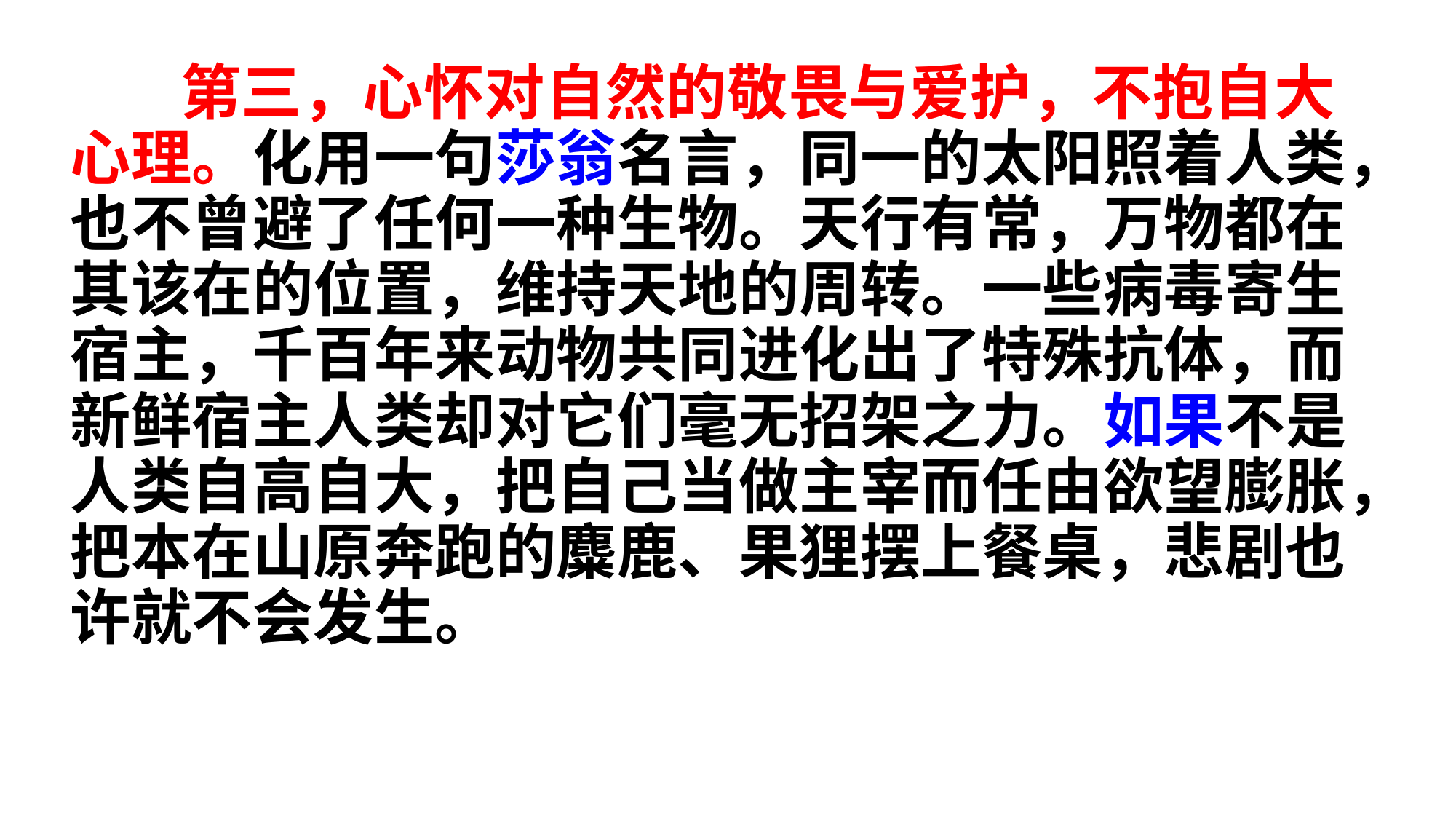

第三，心怀对自然的敬畏与爱护，不抱自大心理。化用一句莎翁名言，同一的太阳照着人类，也不曾避了任何一种生物。天行有常，万物都在其该在的位置，维持天地的周转。一些病毒寄生宿主，千百年来动物共同进化出了特殊抗体，而新鲜宿主人类却对它们毫无招架之力。如果不是人类自高自大，把自己当做主宰而任由欲望膨胀，把本在山原奔跑的麋鹿、果狸摆上餐桌，悲剧也许就不会发生。